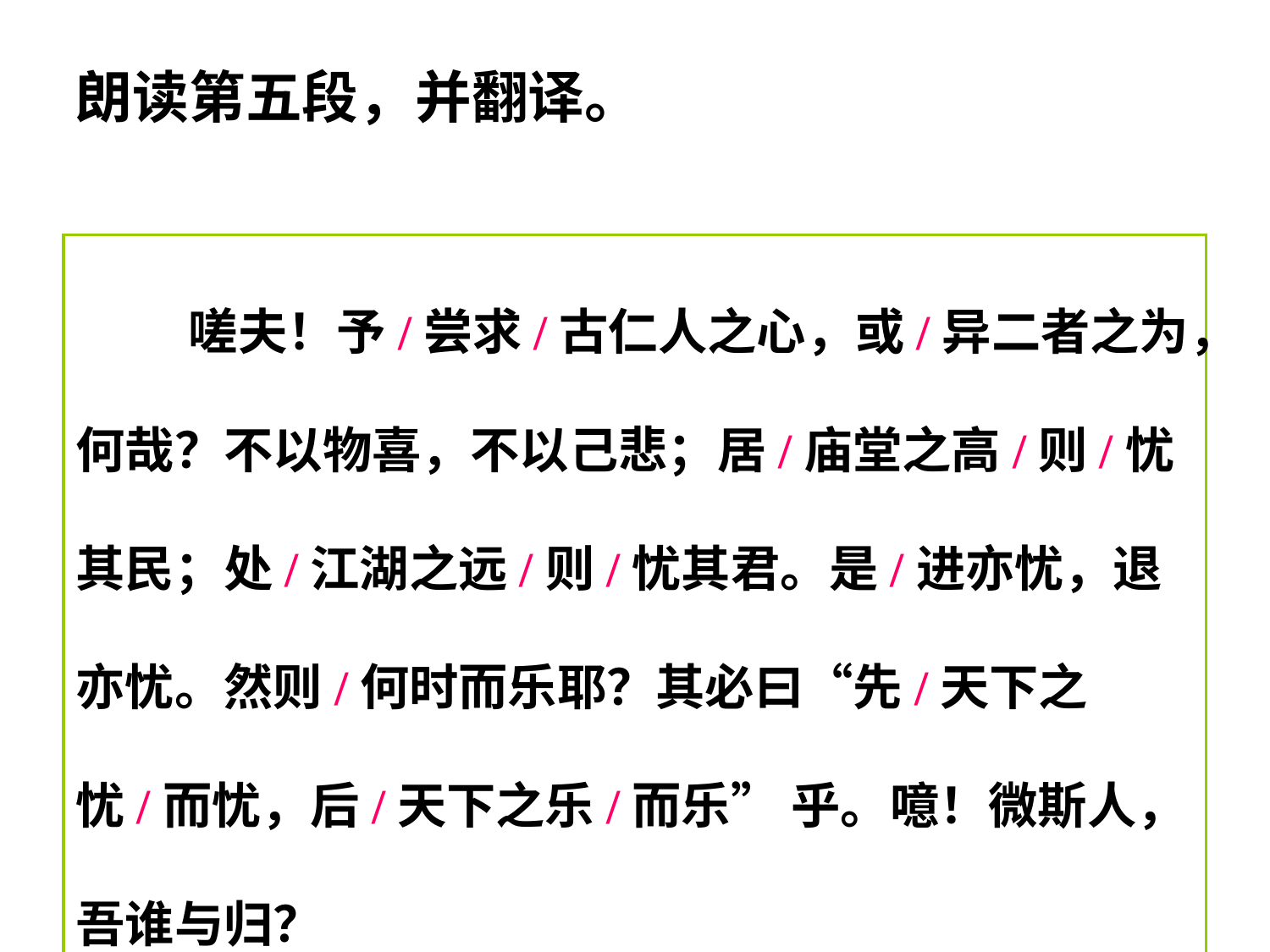

朗读第五段，并翻译。
         嗟夫！予/尝求/古仁人之心，或/异二者之为，何哉？不以物喜，不以己悲；居/庙堂之高/则/忧其民；处/江湖之远/则/忧其君。是/进亦忧，退亦忧。然则/何时而乐耶？其必曰“先/天下之忧/而忧，后/天下之乐/而乐” 乎。噫！微斯人，吾谁与归？